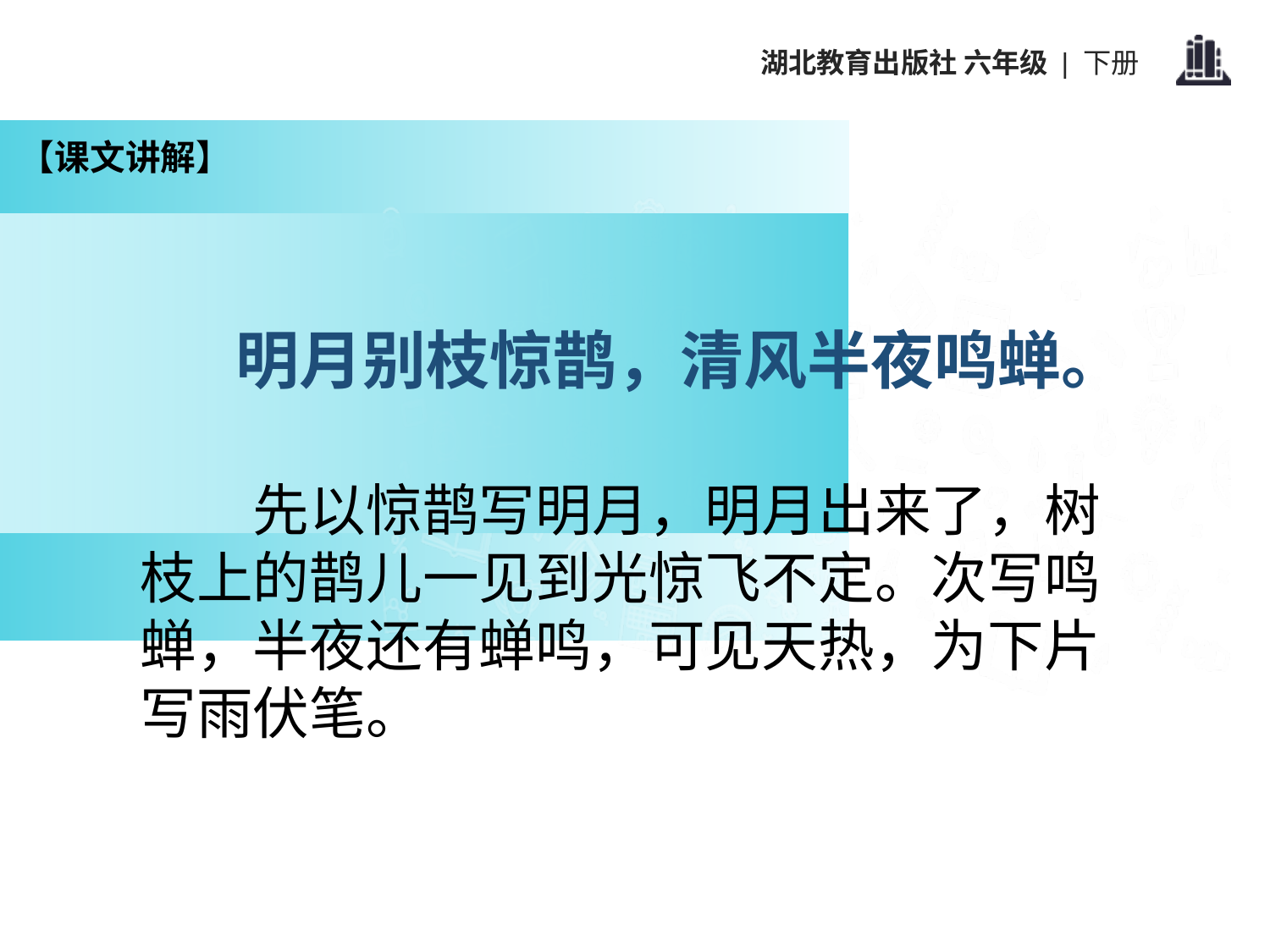

【课文讲解】
明月别枝惊鹊，清风半夜鸣蝉。
　　先以惊鹊写明月，明月出来了，树枝上的鹊儿一见到光惊飞不定。次写鸣蝉，半夜还有蝉鸣，可见天热，为下片写雨伏笔。